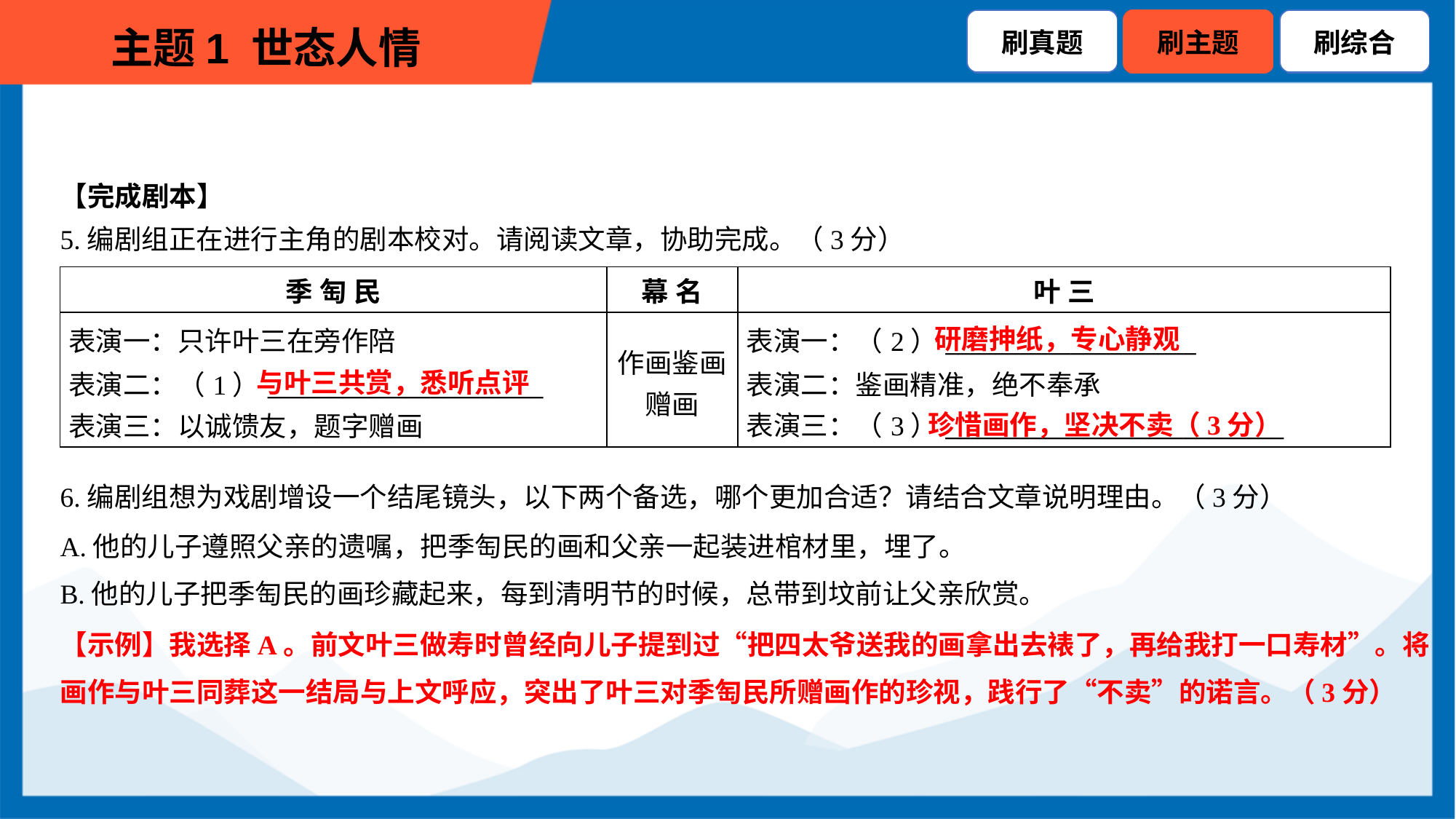

【完成剧本】
5.编剧组正在进行主角的剧本校对。请阅读文章，协助完成。（3分）
| 季 匋 民 | 幕 名 | 叶 三 |
| --- | --- | --- |
| 表演一：只许叶三在旁作陪 表演二：（1）\_\_\_\_\_\_\_\_\_\_\_\_\_\_\_\_\_\_\_\_\_\_ 表演三：以诚馈友，题字赠画 | 作画鉴画 赠画 | 表演一：（2）\_\_\_\_\_\_\_\_\_\_\_\_\_\_\_\_\_\_\_\_ 表演二：鉴画精准，绝不奉承 表演三：（3）\_\_\_\_\_\_\_\_\_\_\_\_\_\_\_\_\_\_\_\_\_\_\_\_\_\_\_ |
研磨抻纸，专心静观
与叶三共赏，悉听点评
珍惜画作，坚决不卖（3分）
6.编剧组想为戏剧增设一个结尾镜头，以下两个备选，哪个更加合适？请结合文章说明理由。（3分）
A.他的儿子遵照父亲的遗嘱，把季匋民的画和父亲一起装进棺材里，埋了。
B.他的儿子把季匋民的画珍藏起来，每到清明节的时候，总带到坟前让父亲欣赏。
【示例】我选择A。前文叶三做寿时曾经向儿子提到过“把四太爷送我的画拿出去裱了，再给我打一口寿材”。将
画作与叶三同葬这一结局与上文呼应，突出了叶三对季匋民所赠画作的珍视，践行了“不卖”的诺言。（3分）